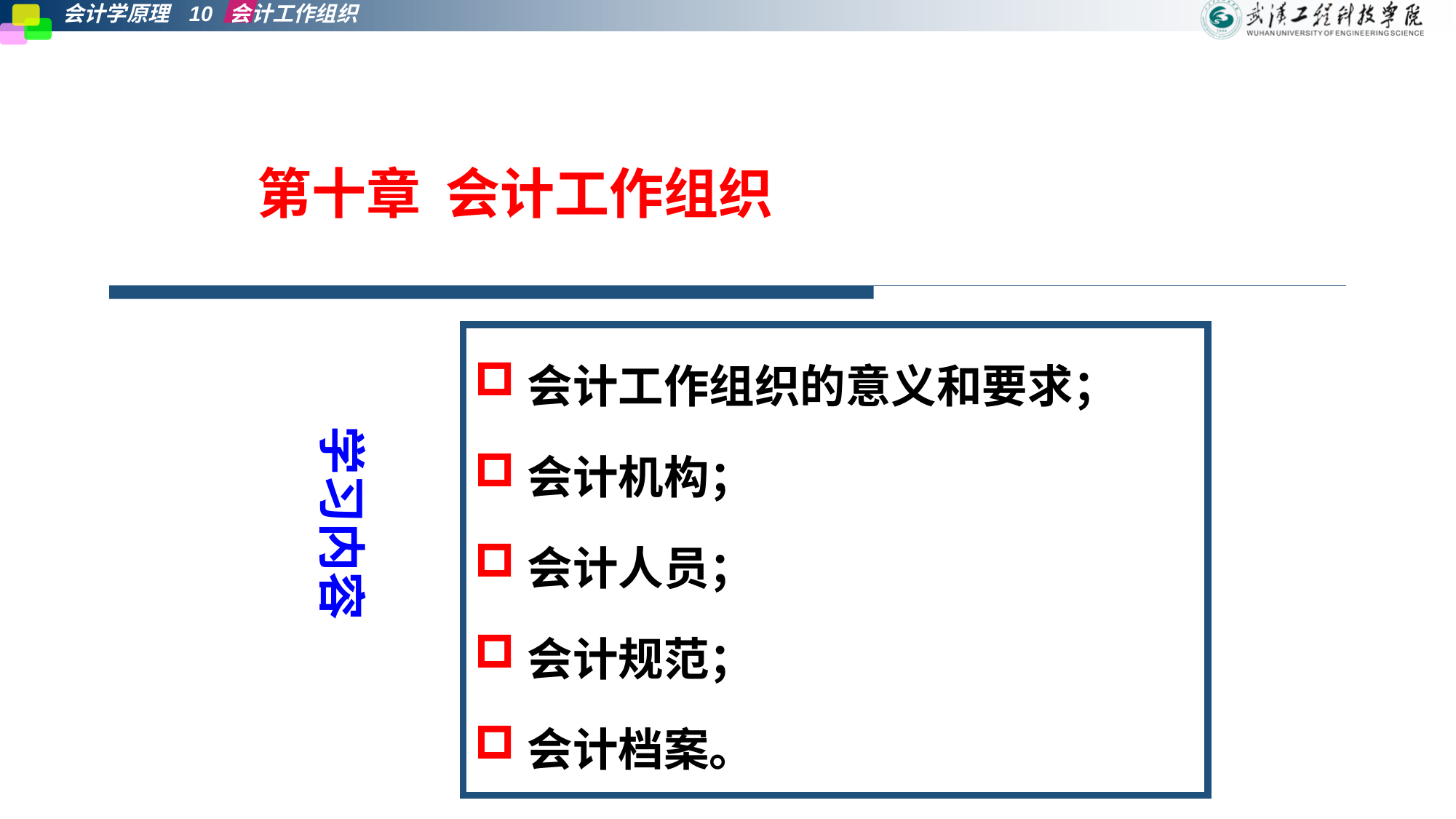

第十章  会计工作组织
会计工作组织的意义和要求；
会计机构；
会计人员；
会计规范；
会计档案。

学习内容